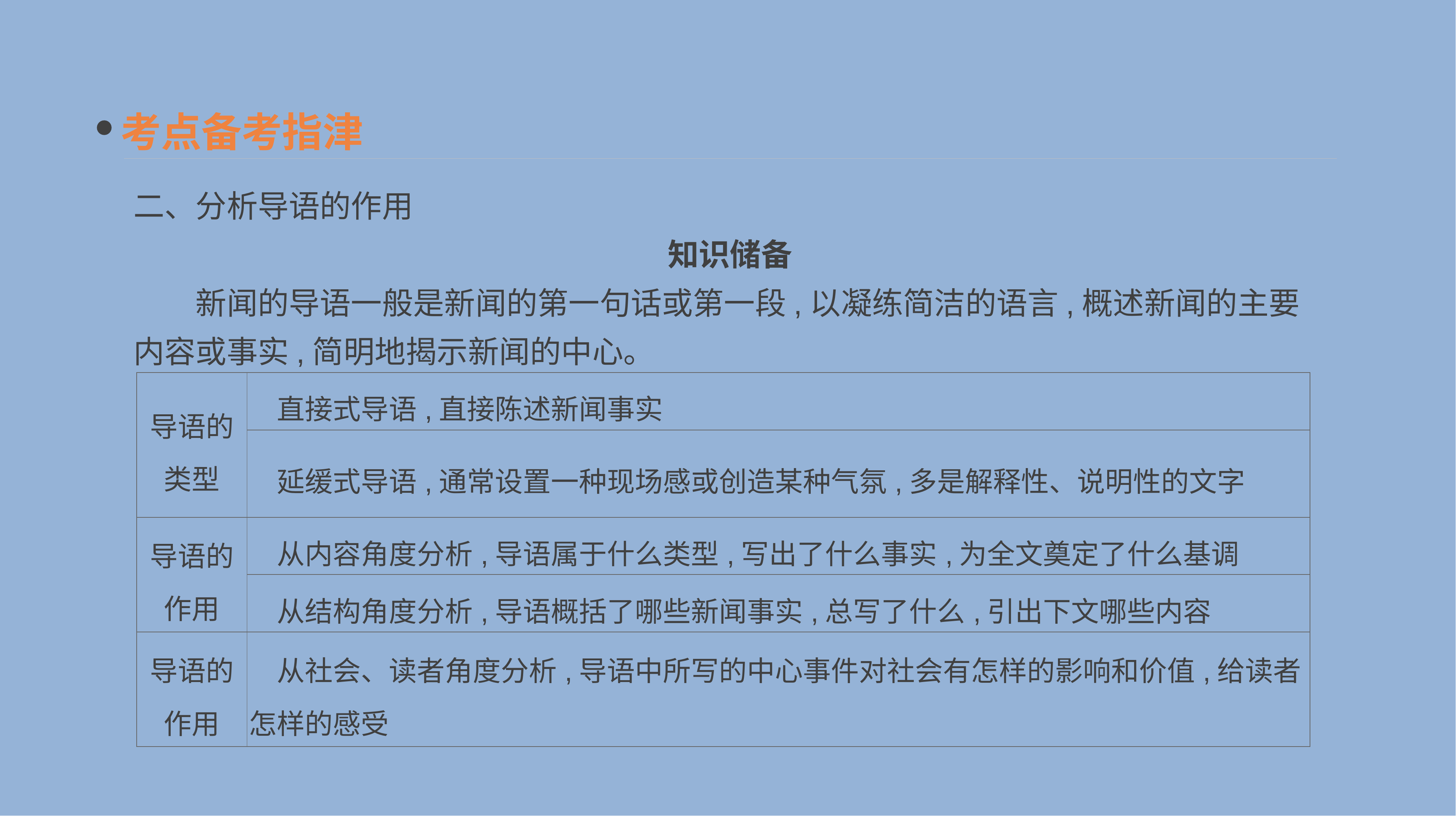

考点备考指津

二、分析导语的作用
知识储备
　　新闻的导语一般是新闻的第一句话或第一段,以凝练简洁的语言,概述新闻的主要内容或事实,简明地揭示新闻的中心。
| 导语的 类型 | 直接式导语,直接陈述新闻事实 |
| --- | --- |
|  | 延缓式导语,通常设置一种现场感或创造某种气氛,多是解释性、说明性的文字 |
| 导语的 作用 | 从内容角度分析,导语属于什么类型,写出了什么事实,为全文奠定了什么基调 |
|  | 从结构角度分析,导语概括了哪些新闻事实,总写了什么,引出下文哪些内容 |
| 导语的 作用 | 从社会、读者角度分析,导语中所写的中心事件对社会有怎样的影响和价值,给读者怎样的感受 |